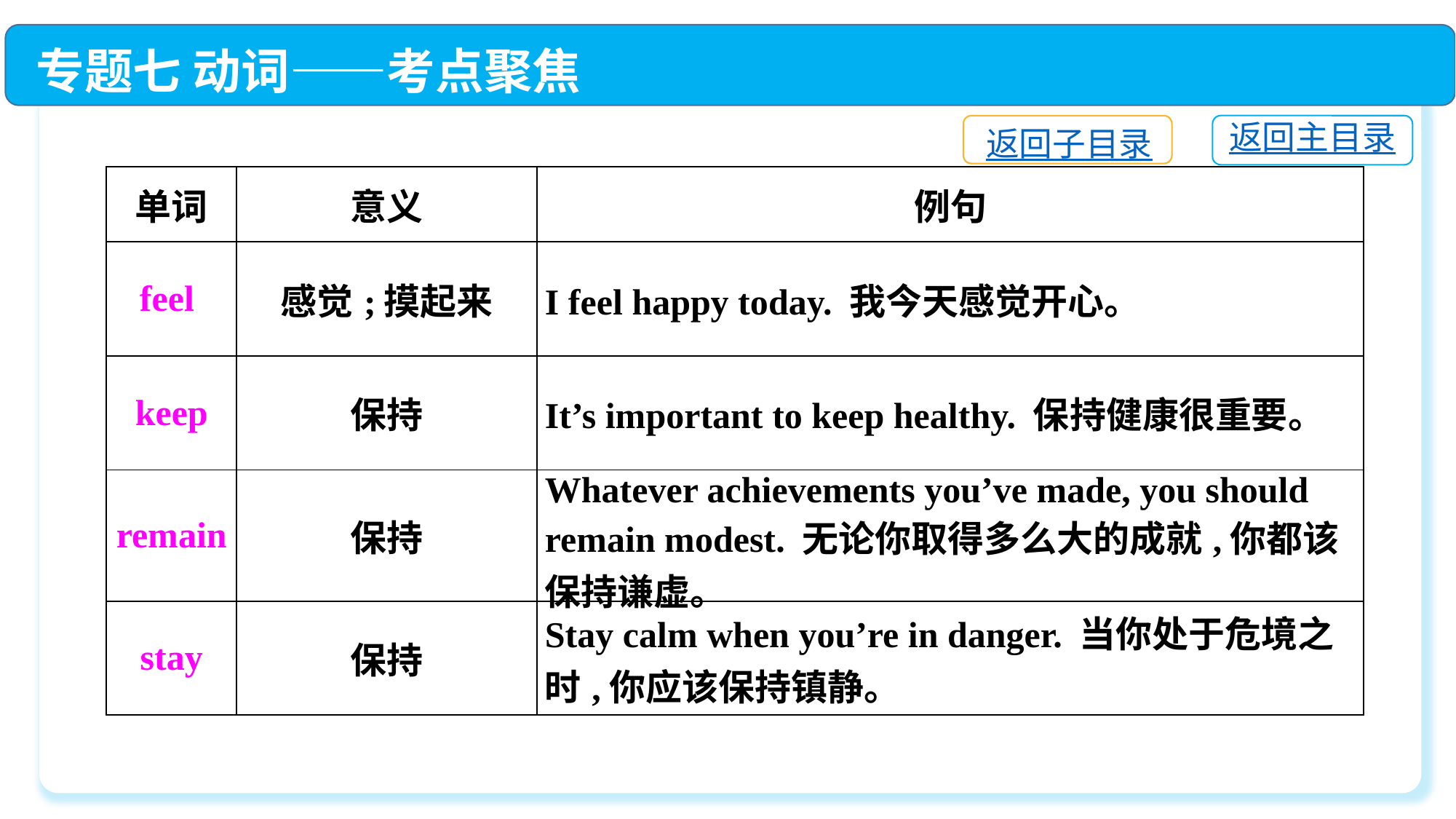

专题七 动词——考点聚焦

返回主目录

返回子目录
| 单词 | 意义 | 例句 |
| --- | --- | --- |
| feel | 感觉;摸起来 | I feel happy today. 我今天感觉开心。 |
| keep | 保持 | It’s important to keep healthy. 保持健康很重要。 |
| remain | 保持 | Whatever achievements you’ve made, you should remain modest. 无论你取得多么大的成就,你都该保持谦虚。 |
| stay | 保持 | Stay calm when you’re in danger. 当你处于危境之时,你应该保持镇静。 |